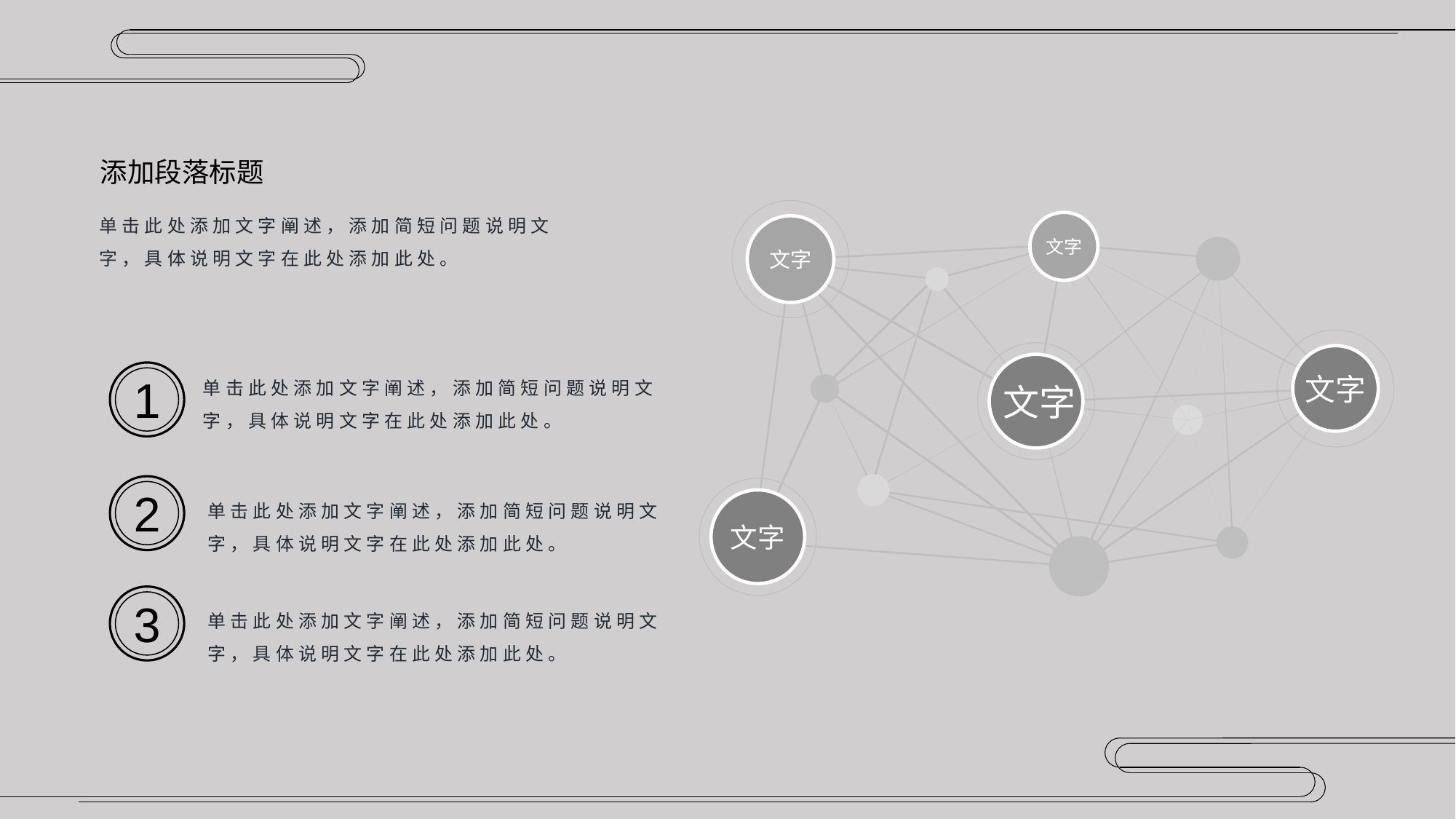

添加段落标题

文字
文字

文字
文字

文字

单击此处添加文字阐述，添加简短问题说明文字，具体说明文字在此处添加此处。
单击此处添加文字阐述，添加简短问题说明文字，具体说明文字在此处添加此处。

1

2
单击此处添加文字阐述，添加简短问题说明文字，具体说明文字在此处添加此处。

3
单击此处添加文字阐述，添加简短问题说明文字，具体说明文字在此处添加此处。